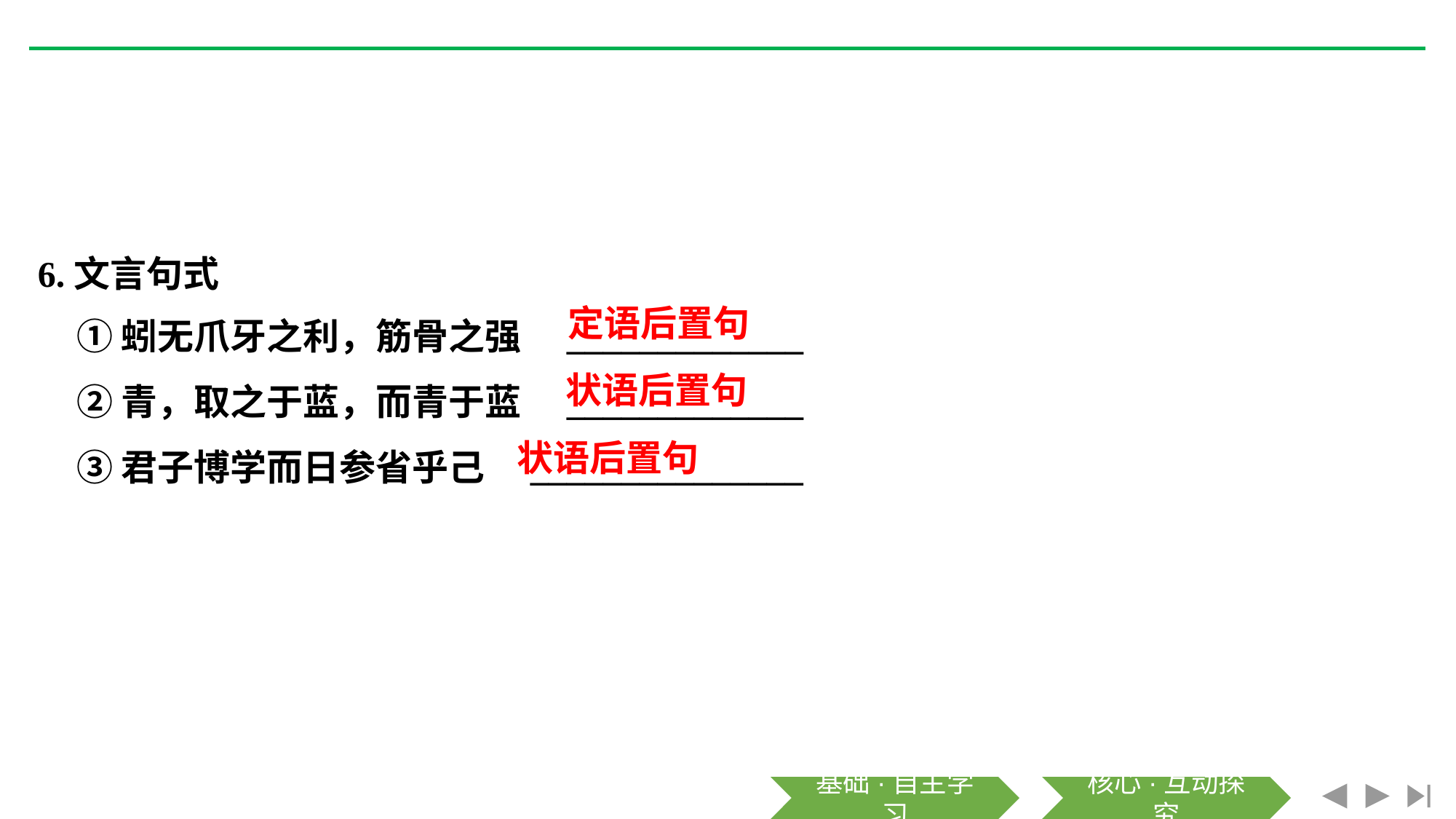

6.文言句式
①蚓无爪牙之利，筋骨之强　_____________
②青，取之于蓝，而青于蓝　_____________
③君子博学而日参省乎己　_______________
定语后置句
状语后置句
状语后置句